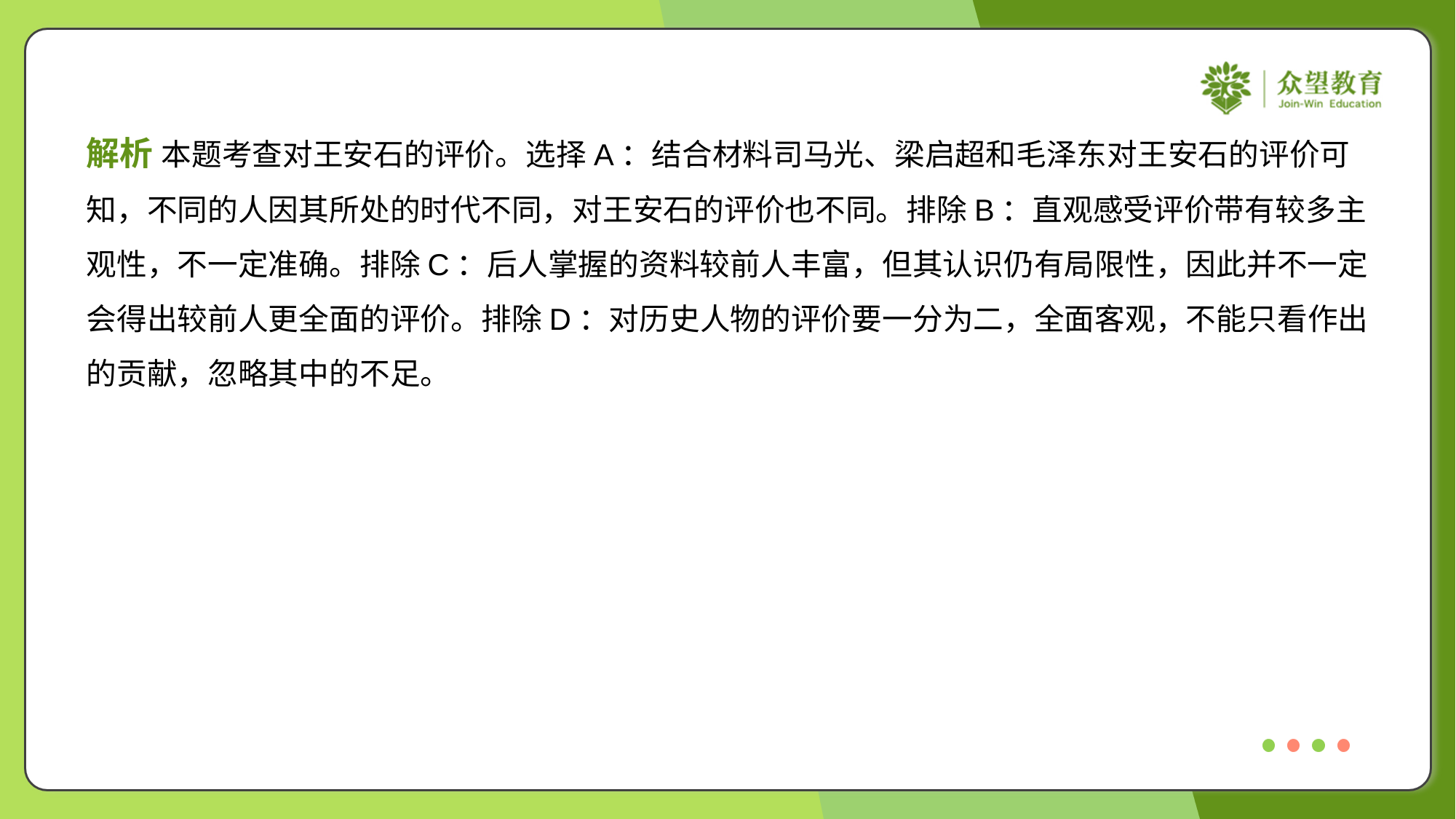

解析 本题考查对王安石的评价。选择A：结合材料司马光、梁启超和毛泽东对王安石的评价可
知，不同的人因其所处的时代不同，对王安石的评价也不同。排除B：直观感受评价带有较多主
观性，不一定准确。排除C：后人掌握的资料较前人丰富，但其认识仍有局限性，因此并不一定
会得出较前人更全面的评价。排除D：对历史人物的评价要一分为二，全面客观，不能只看作出
的贡献，忽略其中的不足。